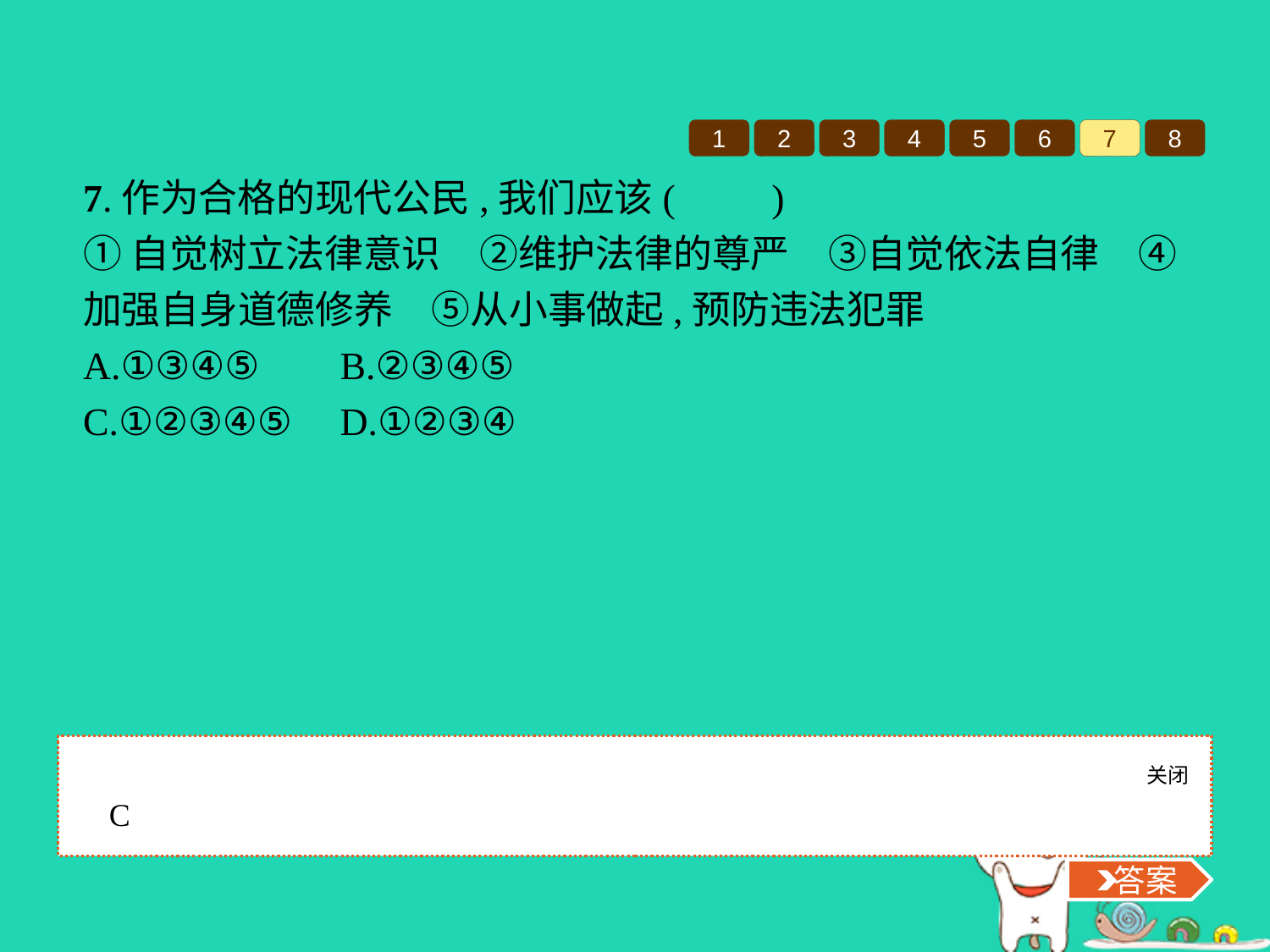

1
2
3
4
5
6
7
8
7.作为合格的现代公民,我们应该(　　)
①自觉树立法律意识　②维护法律的尊严　③自觉依法自律　④加强自身道德修养　⑤从小事做起,预防违法犯罪
A.①③④⑤	B.②③④⑤
C.①②③④⑤	D.①②③④

关闭
  答案

C
  答案